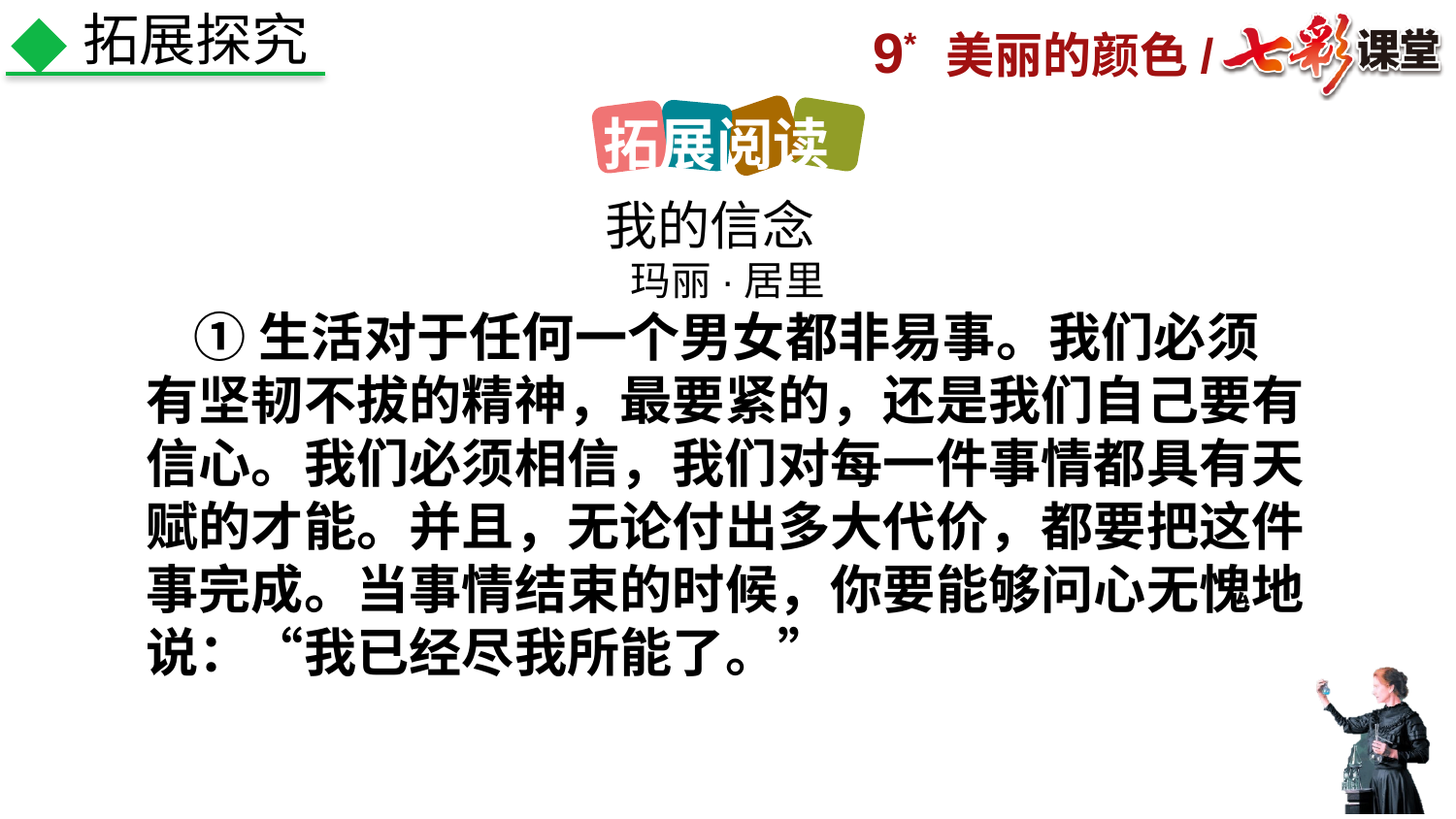

拓展探究

拓展阅读

我的信念
玛丽·居里
    ①生活对于任何一个男女都非易事。我们必须有坚韧不拔的精神，最要紧的，还是我们自己要有信心。我们必须相信，我们对每一件事情都具有天赋的才能。并且，无论付出多大代价，都要把这件事完成。当事情结束的时候，你要能够问心无愧地说：“我已经尽我所能了。”